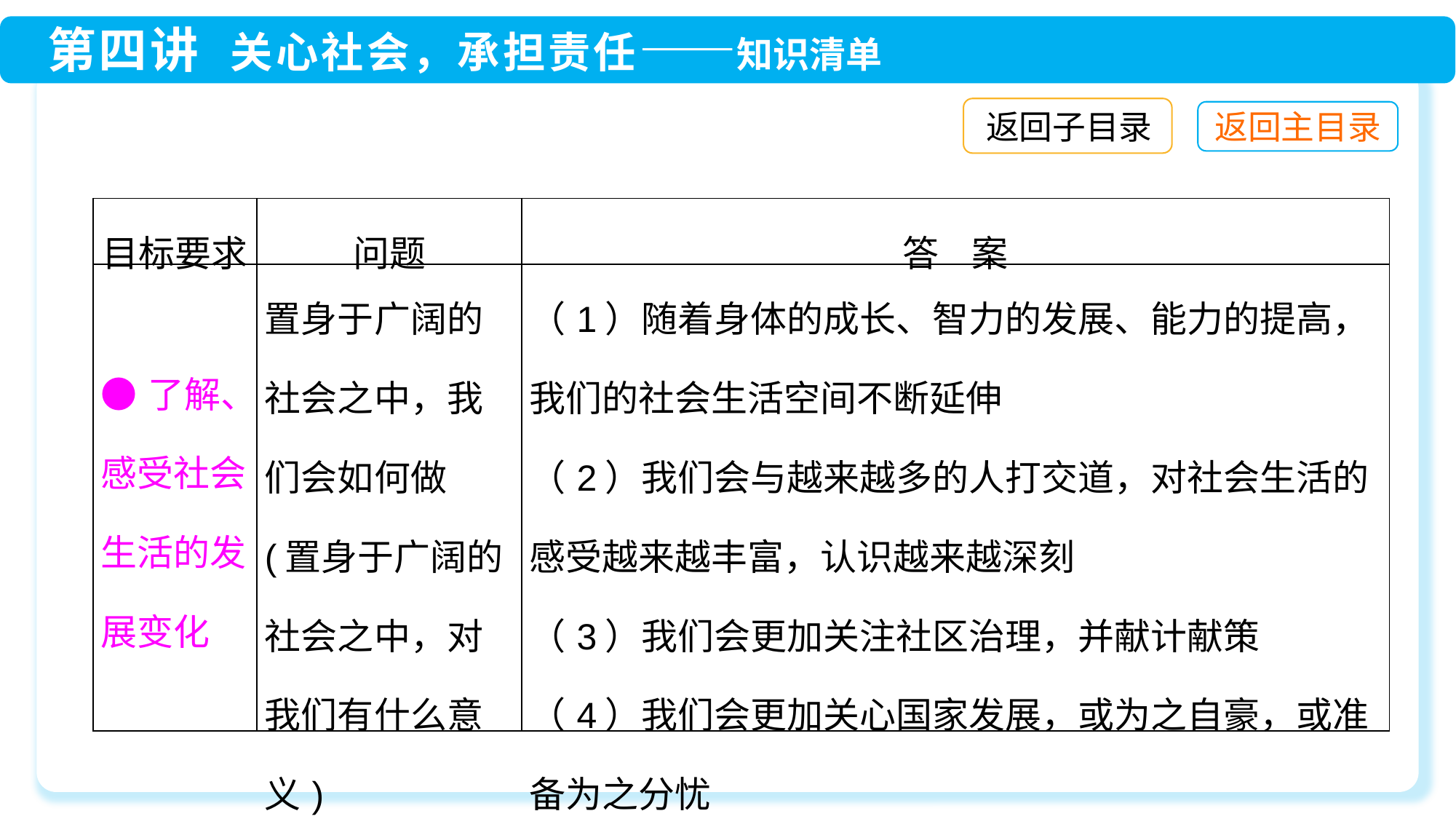

返回子目录
| 目标要求 | 问题 | 答 案 |
| --- | --- | --- |
| ●了解、感受社会生活的发展变化 | 置身于广阔的社会之中，我们会如何做(置身于广阔的社会之中，对我们有什么意义) | （1）随着身体的成长、智力的发展、能力的提高，我们的社会生活空间不断延伸 （2）我们会与越来越多的人打交道，对社会生活的感受越来越丰富，认识越来越深刻 （3）我们会更加关注社区治理，并献计献策 （4）我们会更加关心国家发展，或为之自豪，或准备为之分忧 |